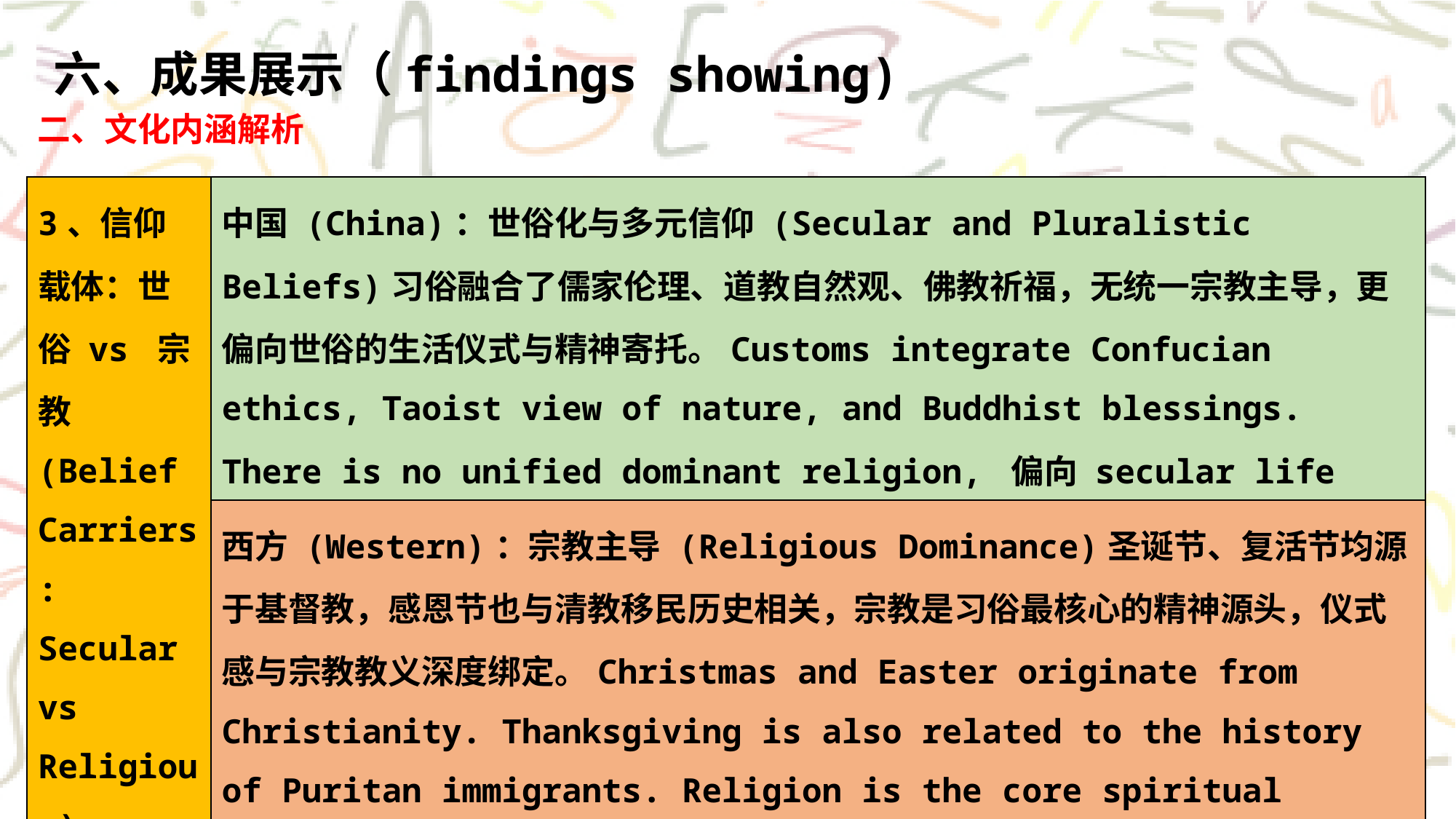

六、成果展示（findings showing)
二、文化内涵解析
| 3、信仰载体：世俗 vs 宗教 (Belief Carriers: Secular vs Religious) | 中国 (China)：世俗化与多元信仰 (Secular and Pluralistic Beliefs)习俗融合了儒家伦理、道教自然观、佛教祈福，无统一宗教主导，更偏向世俗的生活仪式与精神寄托。Customs integrate Confucian ethics, Taoist view of nature, and Buddhist blessings. There is no unified dominant religion, 偏向 secular life rituals and spiritual sustenance. |
| --- | --- |
| 夏季 (Summer) ☀️ 繁盛热烈 | 西方 (Western)：宗教主导 (Religious Dominance)圣诞节、复活节均源于基督教，感恩节也与清教移民历史相关，宗教是习俗最核心的精神源头，仪式感与宗教教义深度绑定。Christmas and Easter originate from Christianity. Thanksgiving is also related to the history of Puritan immigrants. Religion is the core spiritual source of customs, with a tight integration between ritual sense and religious doctrines. |